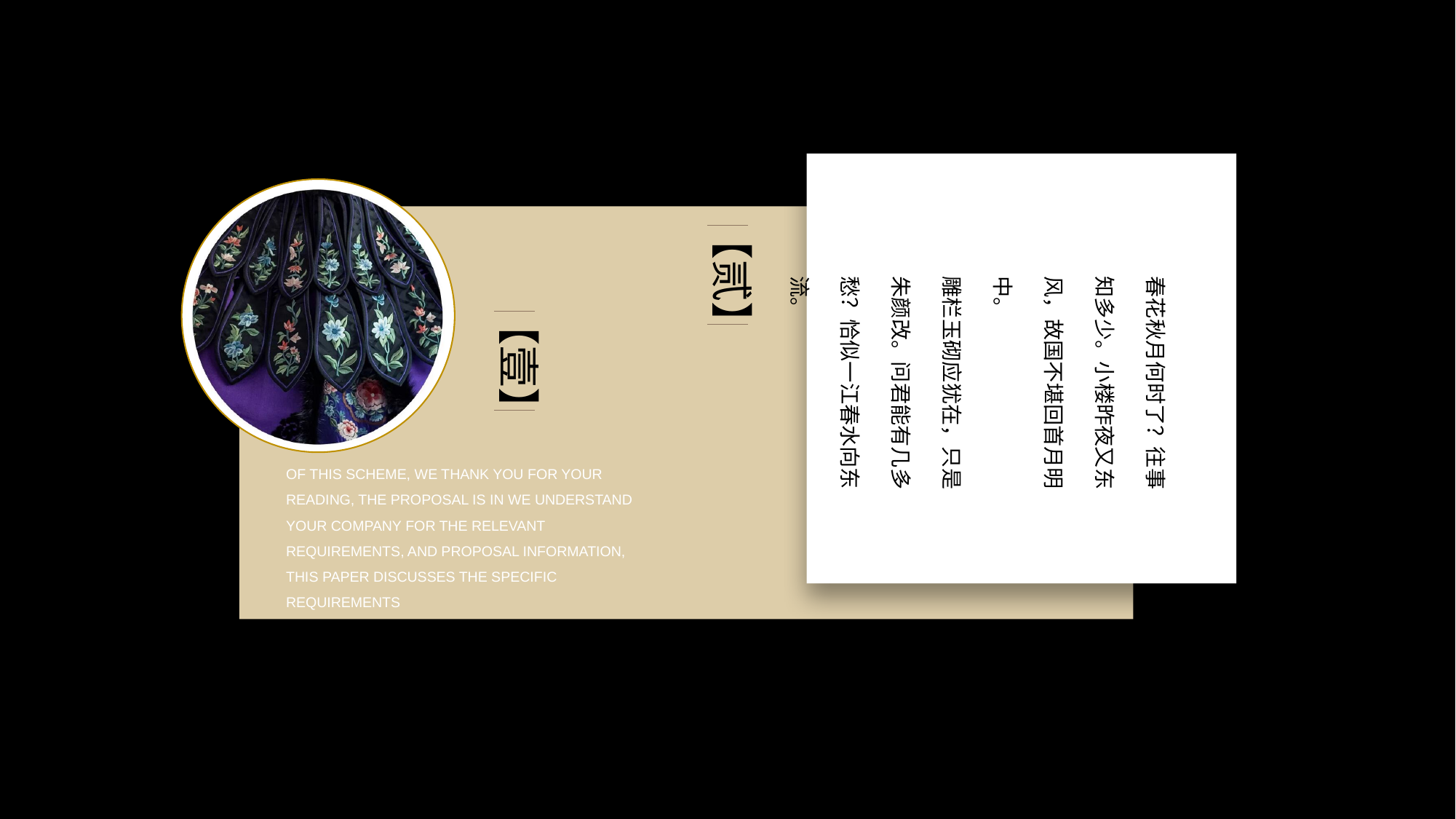

【贰】

春花秋月何时了？往事知多少。小楼昨夜又东风，故国不堪回首月明中。
雕栏玉砌应犹在，只是朱颜改。问君能有几多愁？恰似一江春水向东流。
【壹】
OF THIS SCHEME, WE THANK YOU FOR YOUR READING, THE PROPOSAL IS IN WE UNDERSTAND YOUR COMPANY FOR THE RELEVANT REQUIREMENTS, AND PROPOSAL INFORMATION, THIS PAPER DISCUSSES THE SPECIFIC REQUIREMENTS